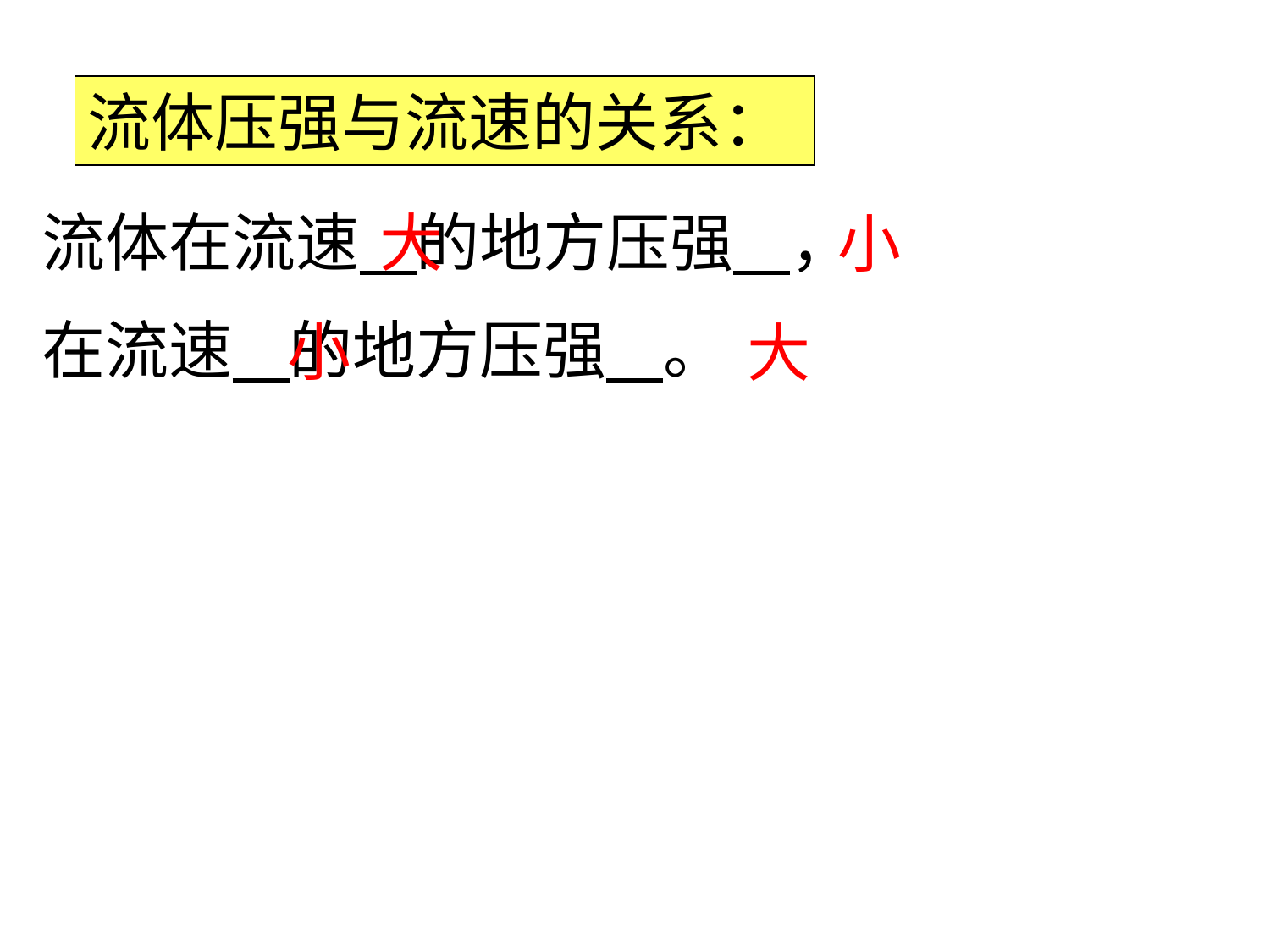

流体压强与流速的关系：
 流体在流速    的地方压强    ，
 在流速    的地方压强    。
大
小
小
大